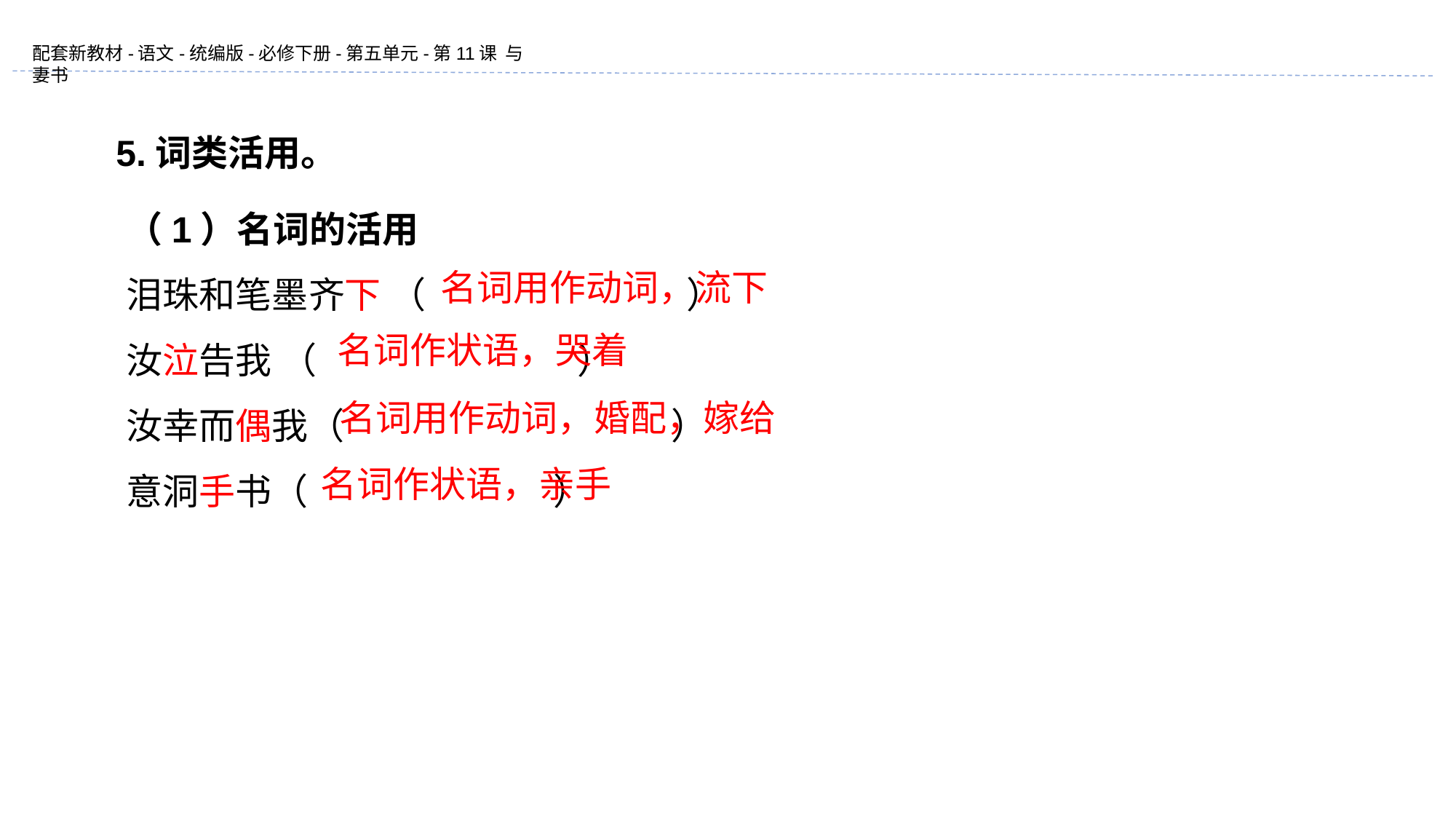

5.词类活用。
（1）名词的活用
泪珠和笔墨齐下 （                                ）
汝泣告我 （                                ）
汝幸而偶我（                                        ）
意洞手书（                              ）
名词用作动词，流下
名词作状语，哭着
名词用作动词，婚配，嫁给
名词作状语，亲手